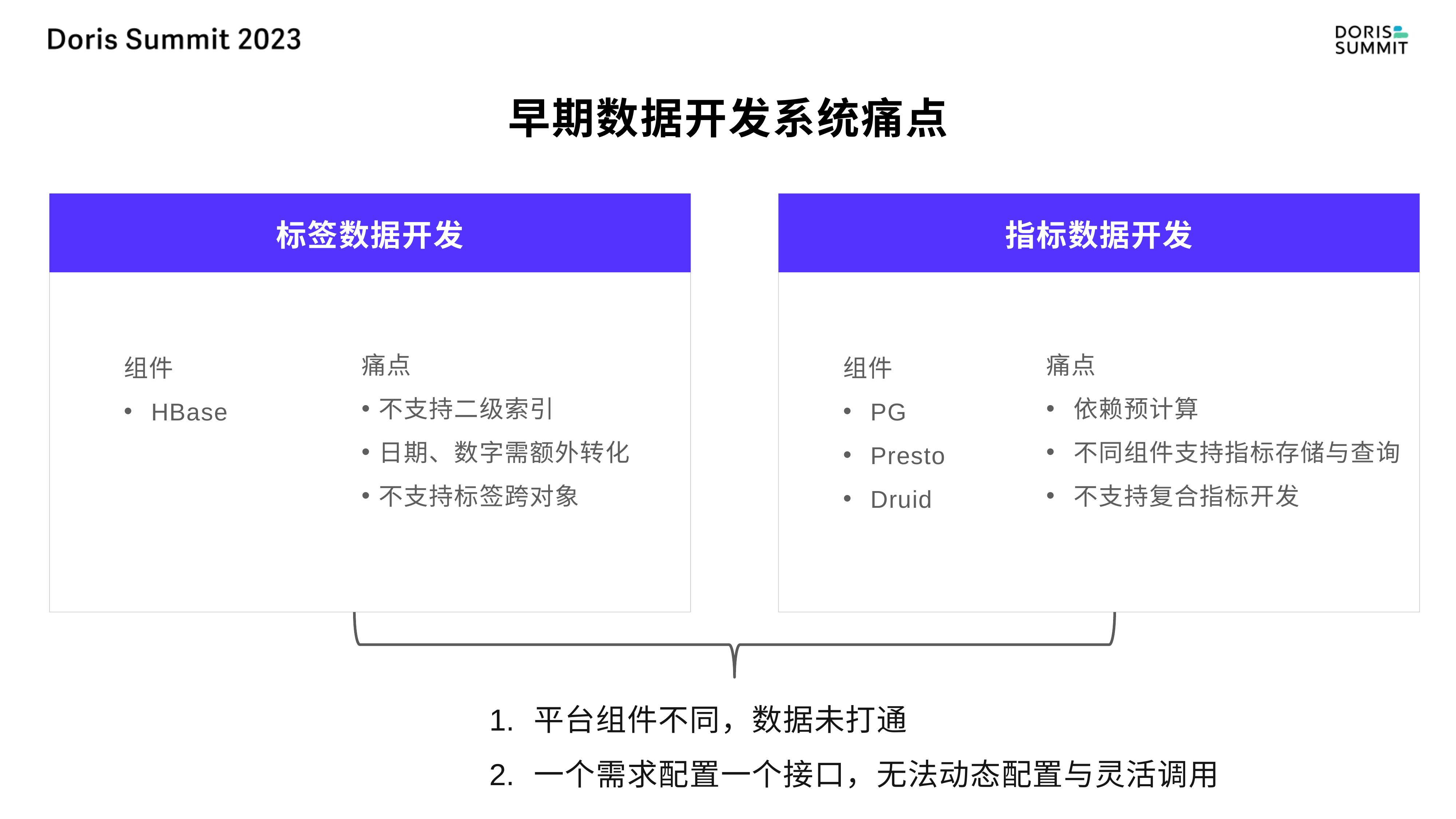

# 早期数据开发系统痛点
标签数据开发
指标数据开发

组件
HBase
痛点
不支持二级索引
日期、数字需额外转化
不支持标签跨对象
组件
PG
Presto
Druid
痛点
依赖预计算
不同组件支持指标存储与查询
不支持复合指标开发
平台组件不同，数据未打通
一个需求配置一个接口，无法动态配置与灵活调用